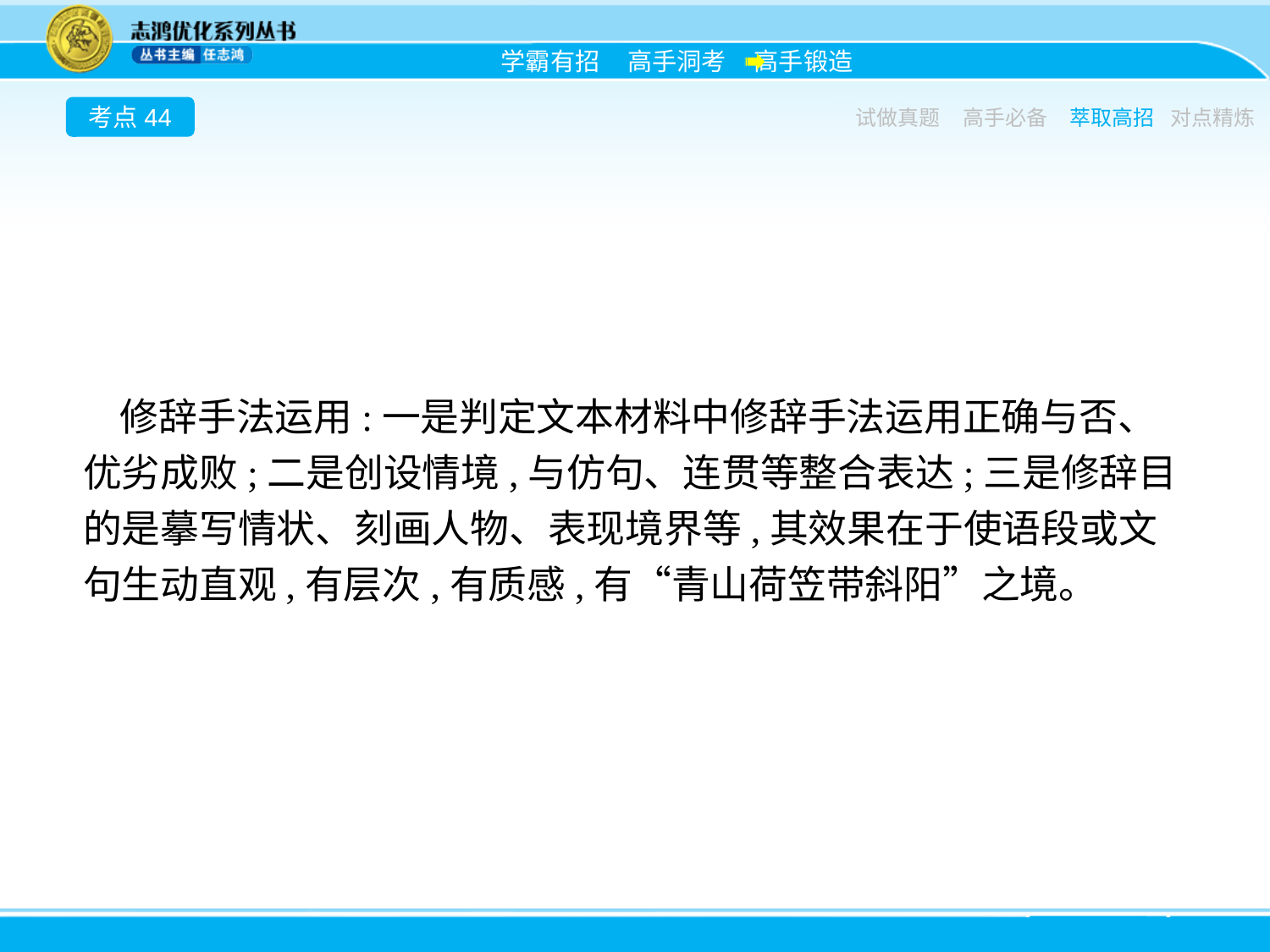

考点44
试做真题
高手必备
萃取高招
对点精炼
修辞手法运用:一是判定文本材料中修辞手法运用正确与否、优劣成败;二是创设情境,与仿句、连贯等整合表达;三是修辞目的是摹写情状、刻画人物、表现境界等,其效果在于使语段或文句生动直观,有层次,有质感,有“青山荷笠带斜阳”之境。